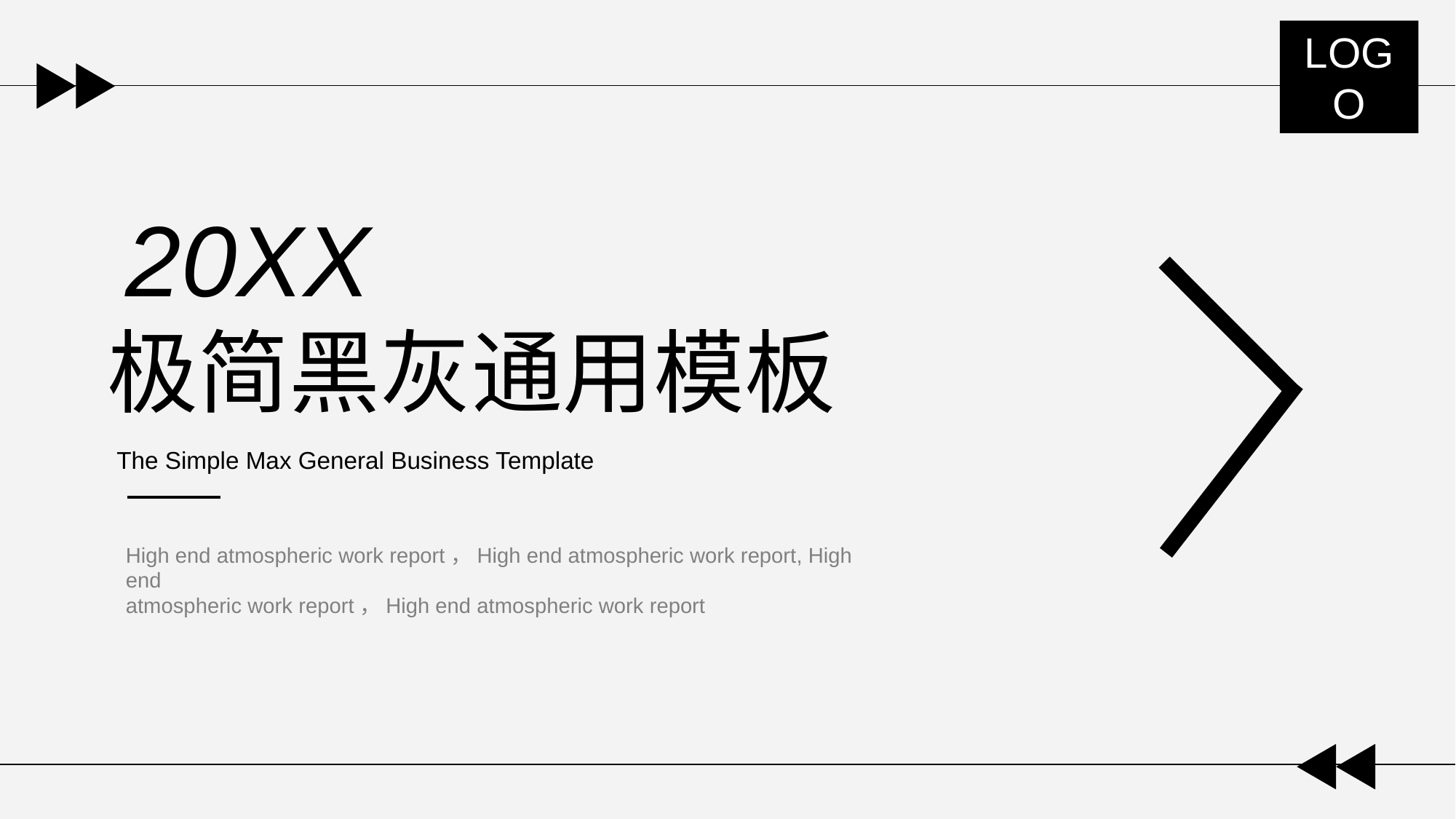

LOGO

20XX
极简黑灰通用模板
The Simple Max General Business Template
High end atmospheric work report，High end atmospheric work report, High end
atmospheric work report，High end atmospheric work report